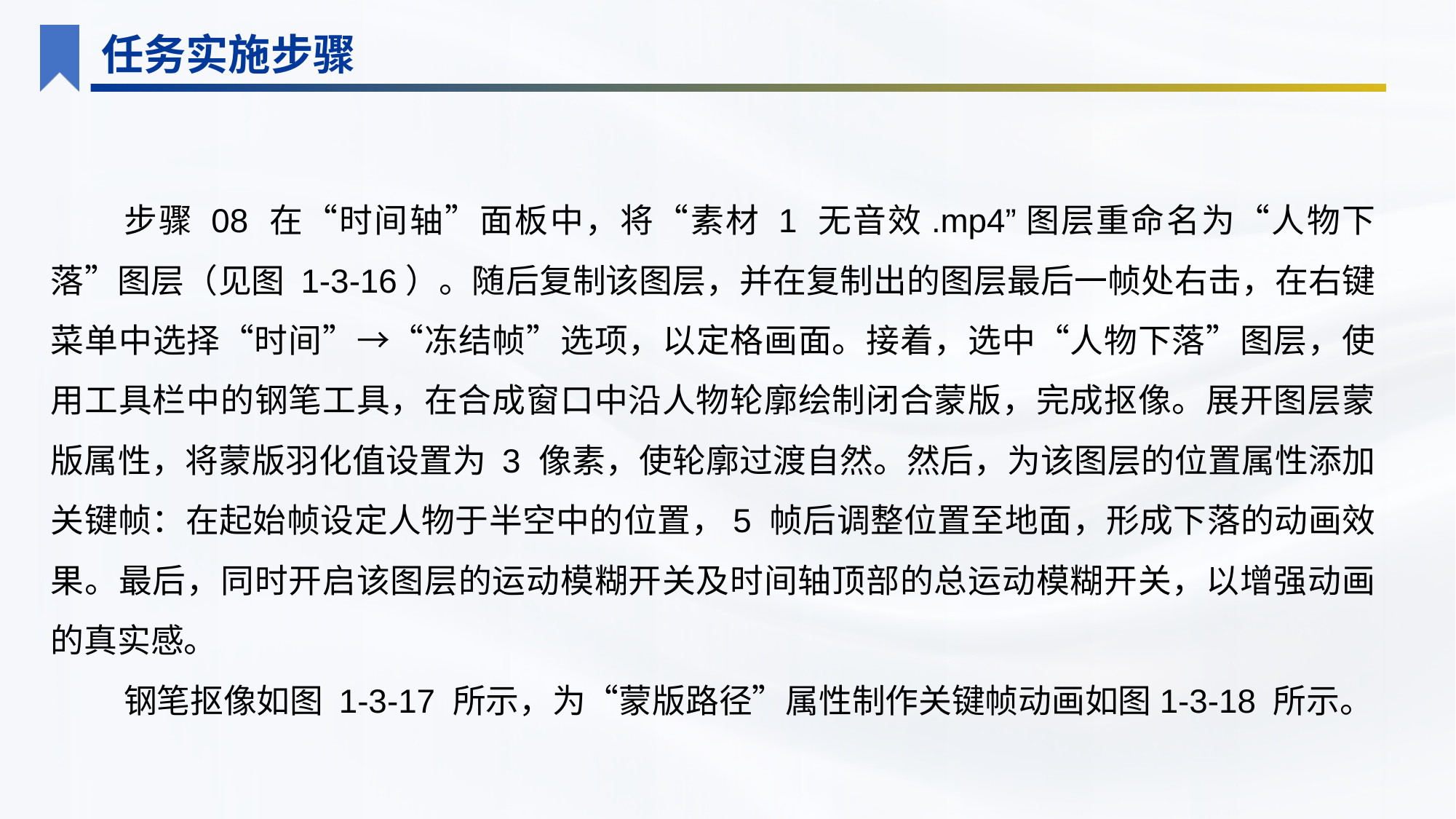

任务实施步骤
步骤 08 在“时间轴”面板中，将“素材 1 无音效.mp4”图层重命名为“人物下落”图层（见图 1-3-16）。随后复制该图层，并在复制出的图层最后一帧处右击，在右键菜单中选择“时间”→“冻结帧”选项，以定格画面。接着，选中“人物下落”图层，使用工具栏中的钢笔工具，在合成窗口中沿人物轮廓绘制闭合蒙版，完成抠像。展开图层蒙版属性，将蒙版羽化值设置为 3 像素，使轮廓过渡自然。然后，为该图层的位置属性添加关键帧：在起始帧设定人物于半空中的位置，5 帧后调整位置至地面，形成下落的动画效果。最后，同时开启该图层的运动模糊开关及时间轴顶部的总运动模糊开关，以增强动画的真实感。
钢笔抠像如图 1-3-17 所示，为“蒙版路径”属性制作关键帧动画如图1-3-18 所示。